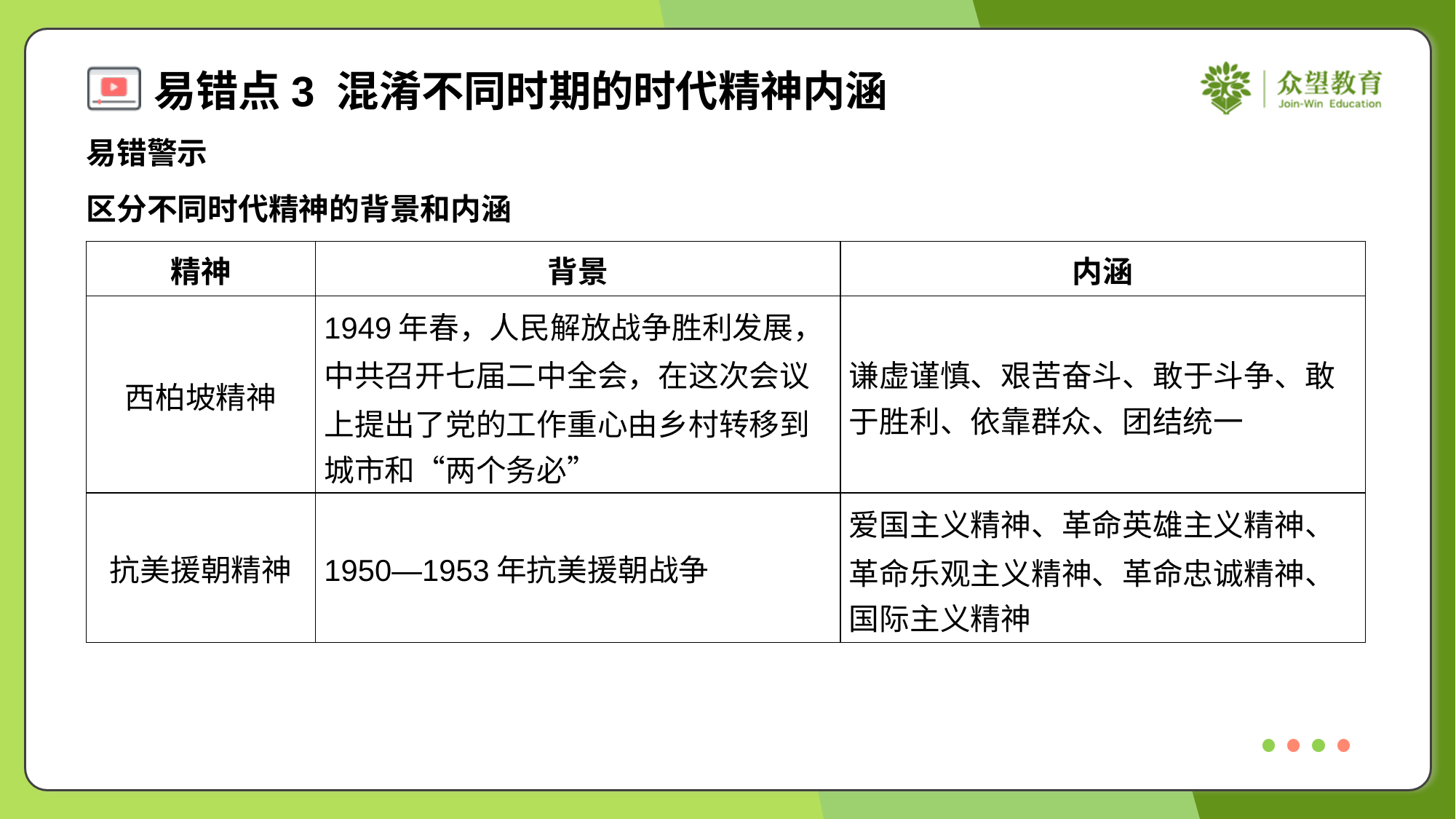

易错警示
区分不同时代精神的背景和内涵
| 精神 | 背景 | 内涵 |
| --- | --- | --- |
| 西柏坡精神 | 1949年春，人民解放战争胜利发展， 中共召开七届二中全会，在这次会议 上提出了党的工作重心由乡村转移到 城市和“两个务必” | 谦虚谨慎、艰苦奋斗、敢于斗争、敢 于胜利、依靠群众、团结统一 |
| 抗美援朝精神 | 1950—1953年抗美援朝战争 | 爱国主义精神、革命英雄主义精神、 革命乐观主义精神、革命忠诚精神、 国际主义精神 |